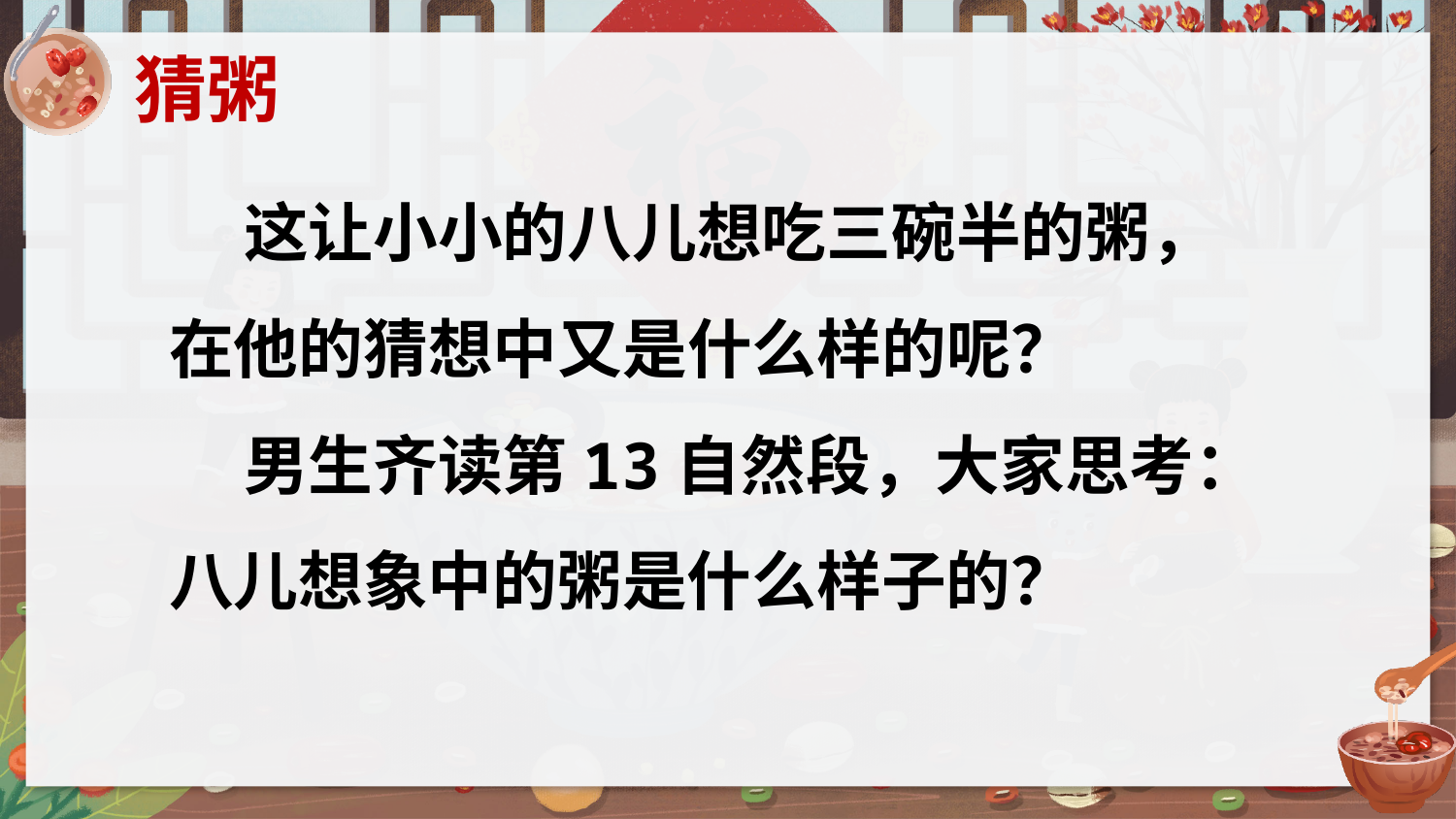

猜粥
    这让小小的八儿想吃三碗半的粥，在他的猜想中又是什么样的呢？
    男生齐读第13自然段，大家思考：八儿想象中的粥是什么样子的？